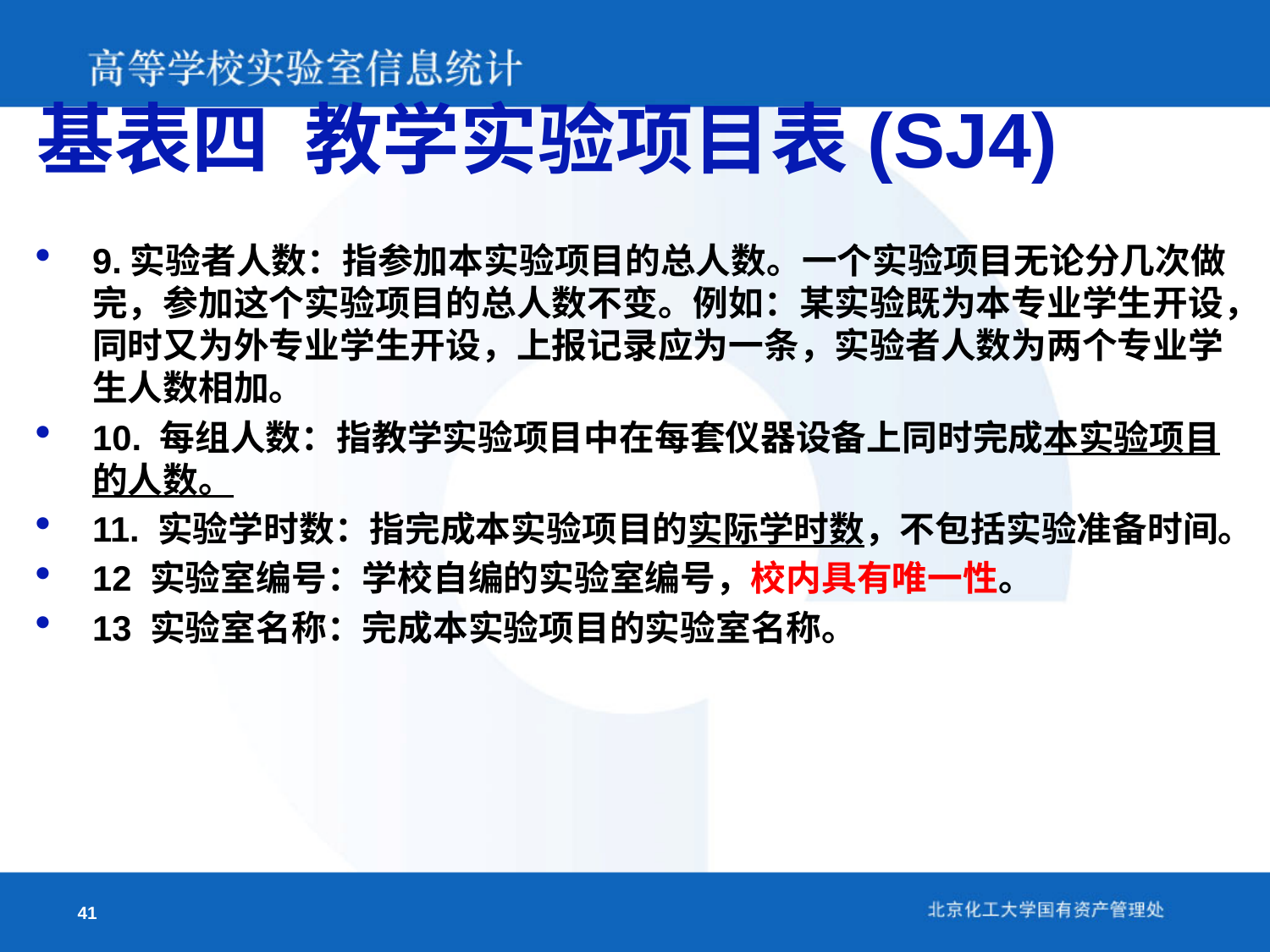

# 基表四  教学实验项目表(SJ4)
9.实验者人数：指参加本实验项目的总人数。一个实验项目无论分几次做完，参加这个实验项目的总人数不变。例如：某实验既为本专业学生开设，同时又为外专业学生开设，上报记录应为一条，实验者人数为两个专业学生人数相加。
10. 每组人数：指教学实验项目中在每套仪器设备上同时完成本实验项目的人数。
11. 实验学时数：指完成本实验项目的实际学时数，不包括实验准备时间。
12 实验室编号：学校自编的实验室编号，校内具有唯一性。
13 实验室名称：完成本实验项目的实验室名称。